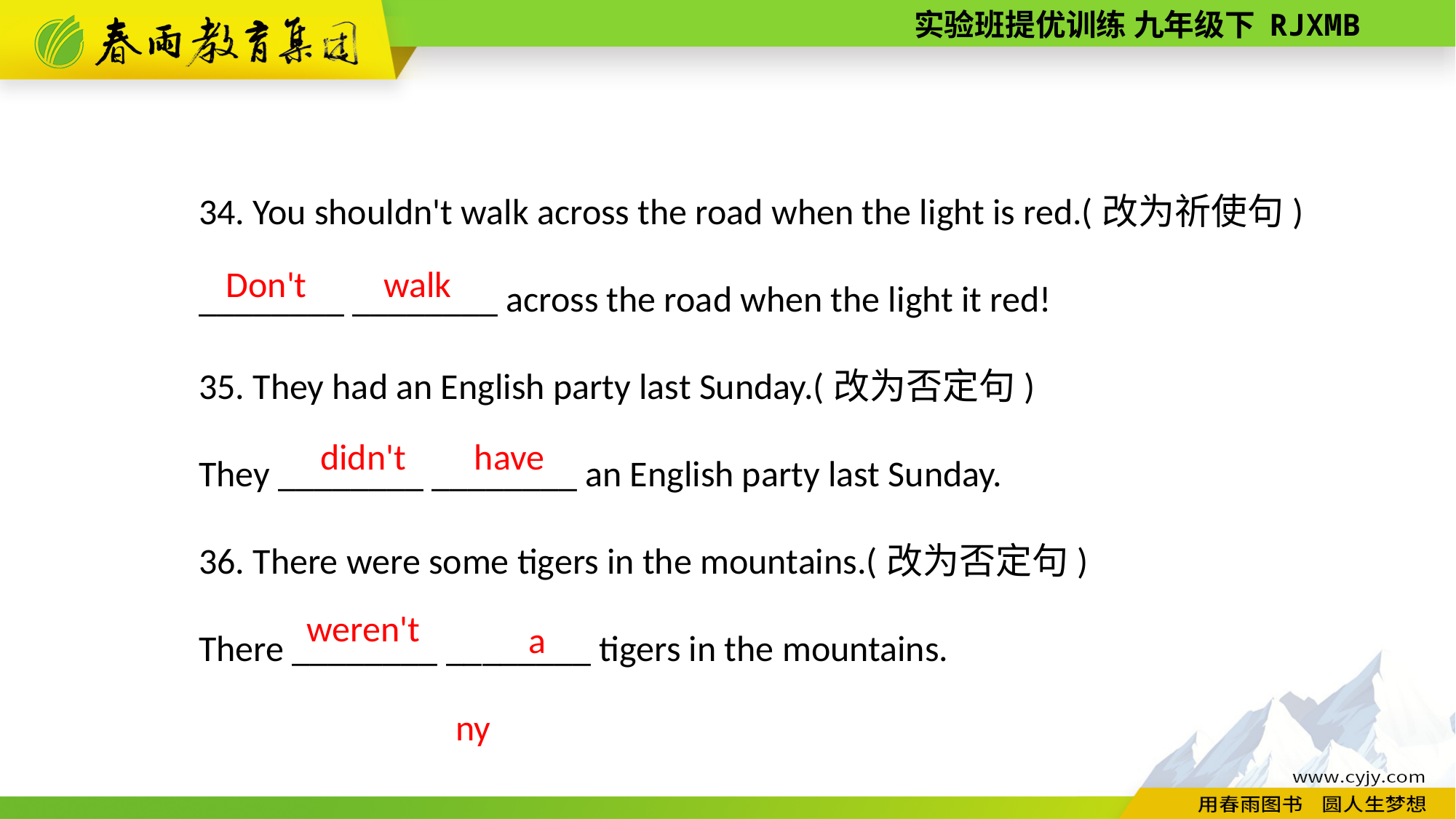

34. You shouldn't walk across the road when the light is red.(改为祈使句)
________ ________ across the road when the light it red!
35. They had an English party last Sunday.(改为否定句)
They ________ ________ an English party last Sunday.
36. There were some tigers in the mountains.(改为否定句)
There ________ ________ tigers in the mountains.
walk
 Don't
have
didn't
any
weren't